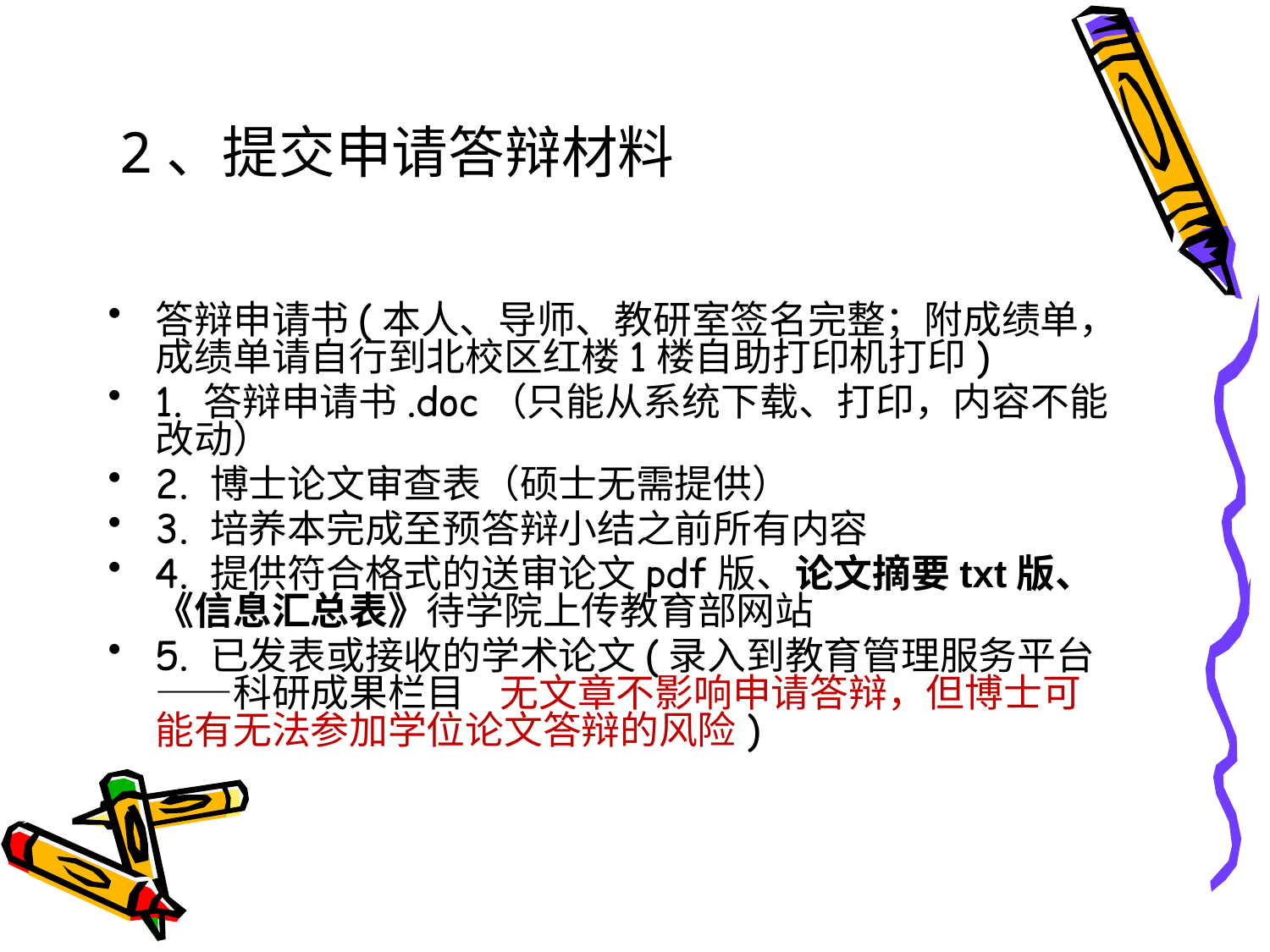

# 2、提交申请答辩材料

答辩申请书(本人、导师、教研室签名完整；附成绩单，成绩单请自行到北校区红楼1楼自助打印机打印)
1. 答辩申请书.doc（只能从系统下载、打印，内容不能改动）
2. 博士论文审查表（硕士无需提供）
3. 培养本完成至预答辩小结之前所有内容
4. 提供符合格式的送审论文pdf版、论文摘要txt版、《信息汇总表》待学院上传教育部网站
5. 已发表或接收的学术论文(录入到教育管理服务平台——科研成果栏目    无文章不影响申请答辩，但博士可能有无法参加学位论文答辩的风险)